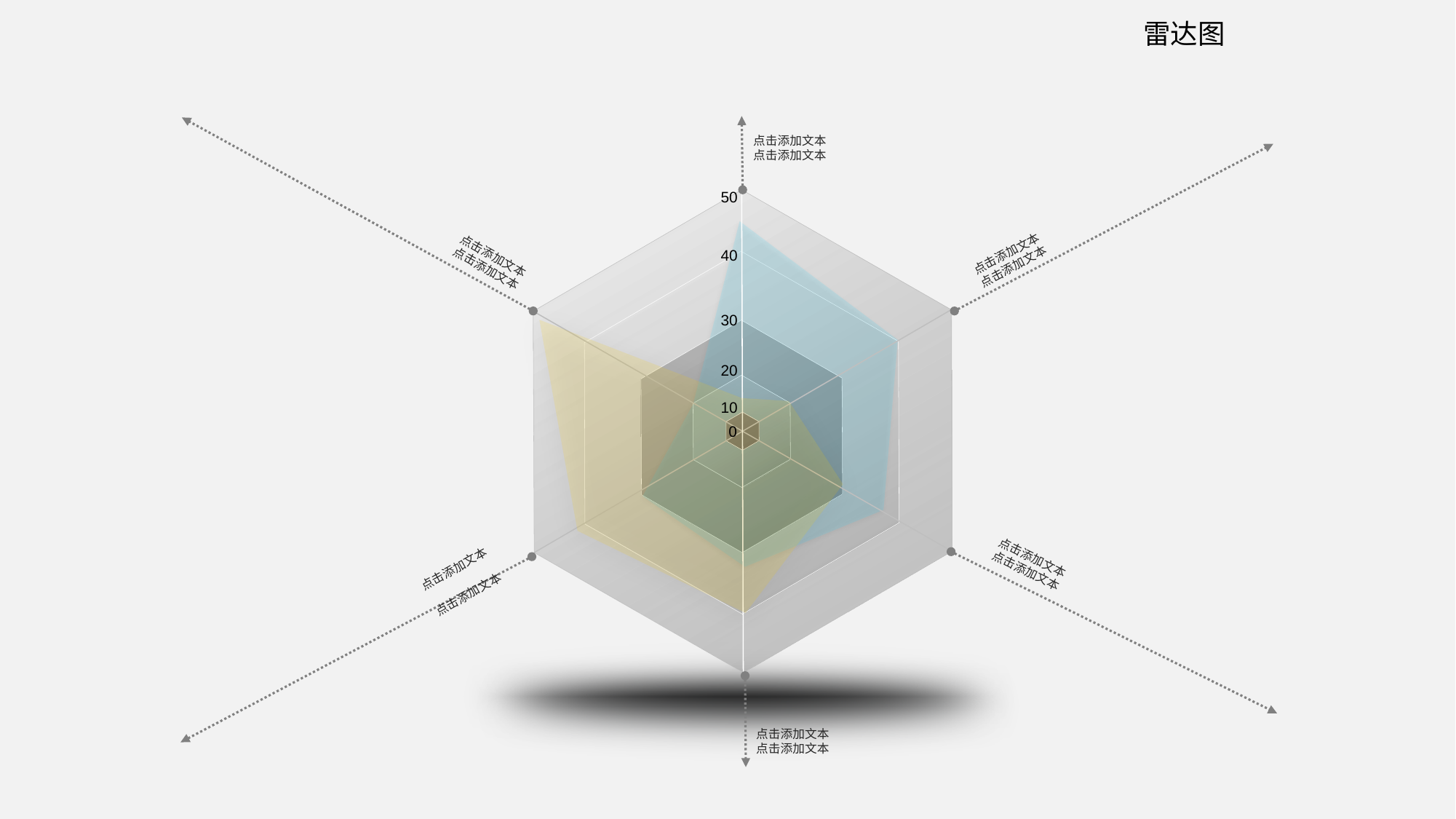

雷达图

点击添加文本
点击添加文本

50
40
30
20
10
0

点击添加文本
点击添加文本
点击添加文本
点击添加文本

点击添加文本
点击添加文本
点击添加文本
点击添加文本

点击添加文本
点击添加文本